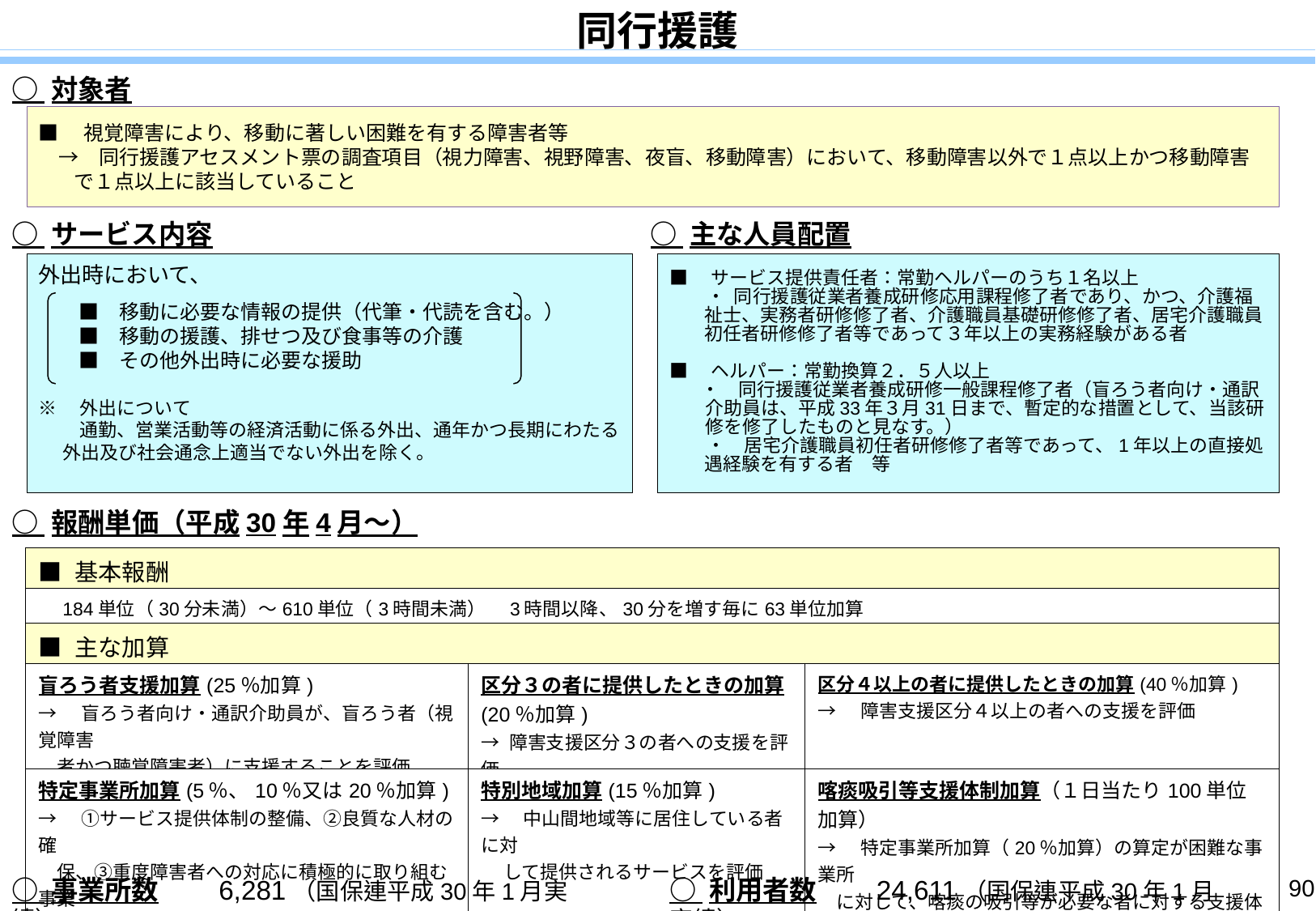

同行援護
○ 対象者

■　視覚障害により、移動に著しい困難を有する障害者等
　→　同行援護アセスメント票の調査項目（視力障害、視野障害、夜盲、移動障害）において、移動障害以外で１点以上かつ移動障害で１点以上に該当していること

○ サービス内容
○ 主な人員配置

外出時において、

　　■　移動に必要な情報の提供（代筆・代読を含む。）
　　■　移動の援護、排せつ及び食事等の介護
　　■　その他外出時に必要な援助

※　外出について
　 　通勤、営業活動等の経済活動に係る外出、通年かつ長期にわたる外出及び社会通念上適当でない外出を除く。

■　サービス提供責任者：常勤ヘルパーのうち１名以上
　　・  同行援護従業者養成研修応用課程修了者であり、かつ、介護福祉士、実務者研修修了者、介護職員基礎研修修了者、居宅介護職員初任者研修修了者等であって３年以上の実務経験がある者

■　ヘルパー：常勤換算２．５人以上
  　・　同行援護従業者養成研修一般課程修了者（盲ろう者向け・通訳介助員は、平成33年３月31日まで、暫定的な措置として、当該研修を修了したものと見なす。）
　　・　居宅介護職員初任者研修修了者等であって、1年以上の直接処遇経験を有する者　等

○ 報酬単価（平成30年4月～）
| ■ 基本報酬 |  |  |
| --- | --- | --- |
| 184単位（30分未満）～610単位（3時間未満）　3時間以降、30分を増す毎に63単位加算 |  |  |
| ■ 主な加算 |  |  |
| 盲ろう者支援加算(25％加算) →　盲ろう者向け・通訳介助員が、盲ろう者（視覚障害 　者かつ聴覚障害者）に支援することを評価 | 区分３の者に提供したときの加算(20％加算) → 障害支援区分３の者への支援を評価 | 区分４以上の者に提供したときの加算(40％加算) →　障害支援区分４以上の者への支援を評価 |
| 特定事業所加算(5％、10％又は20％加算) →　①サービス提供体制の整備、②良質な人材の確 　保、③重度障害者への対応に積極的に取り組む事業 　所のサービスを評価 | 特別地域加算(15％加算) →　中山間地域等に居住している者に対 　 して提供されるサービスを評価 | 喀痰吸引等支援体制加算（１日当たり100単位加算） →　特定事業所加算（20％加算）の算定が困難な事業所 　に対して、喀痰の吸引等が必要な者に対する支援体制を 　評価 |
90
○ 事業所数　　 6,281（国保連平成30年1月実績）
○ 利用者数　　 24,611（国保連平成30年1月実績）